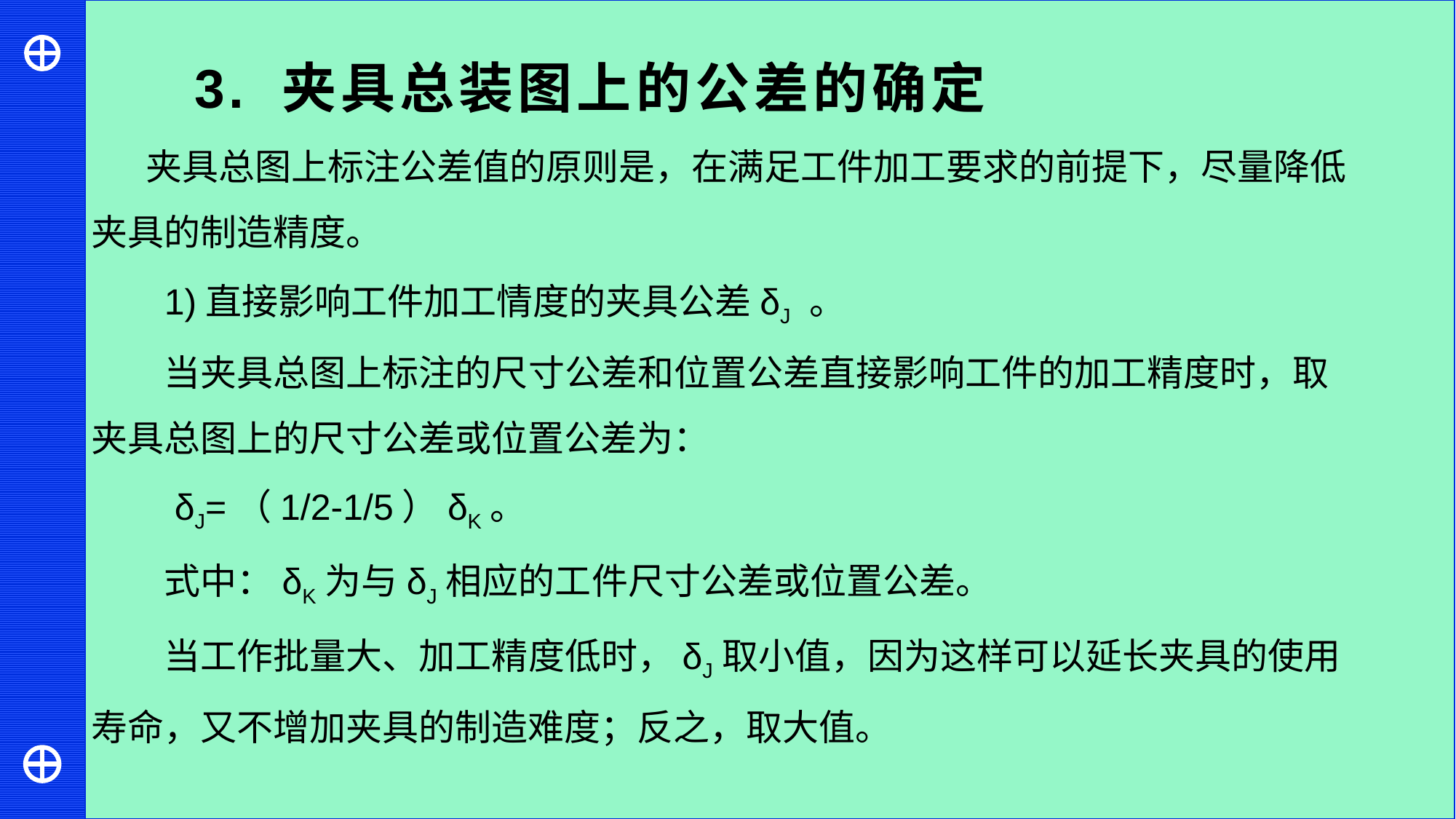

3. 夹具总装图上的公差的确定
夹具总图上标注公差值的原则是，在满足工件加工要求的前提下，尽量降低夹具的制造精度。
1)直接影响工件加工情度的夹具公差δJ 。
当夹具总图上标注的尺寸公差和位置公差直接影响工件的加工精度时，取夹具总图上的尺寸公差或位置公差为：
 δJ=（1/2-1/5）δK。
式中：δK为与δJ相应的工件尺寸公差或位置公差。
当工作批量大、加工精度低时，δJ取小值，因为这样可以延长夹具的使用寿命，又不增加夹具的制造难度；反之，取大值。